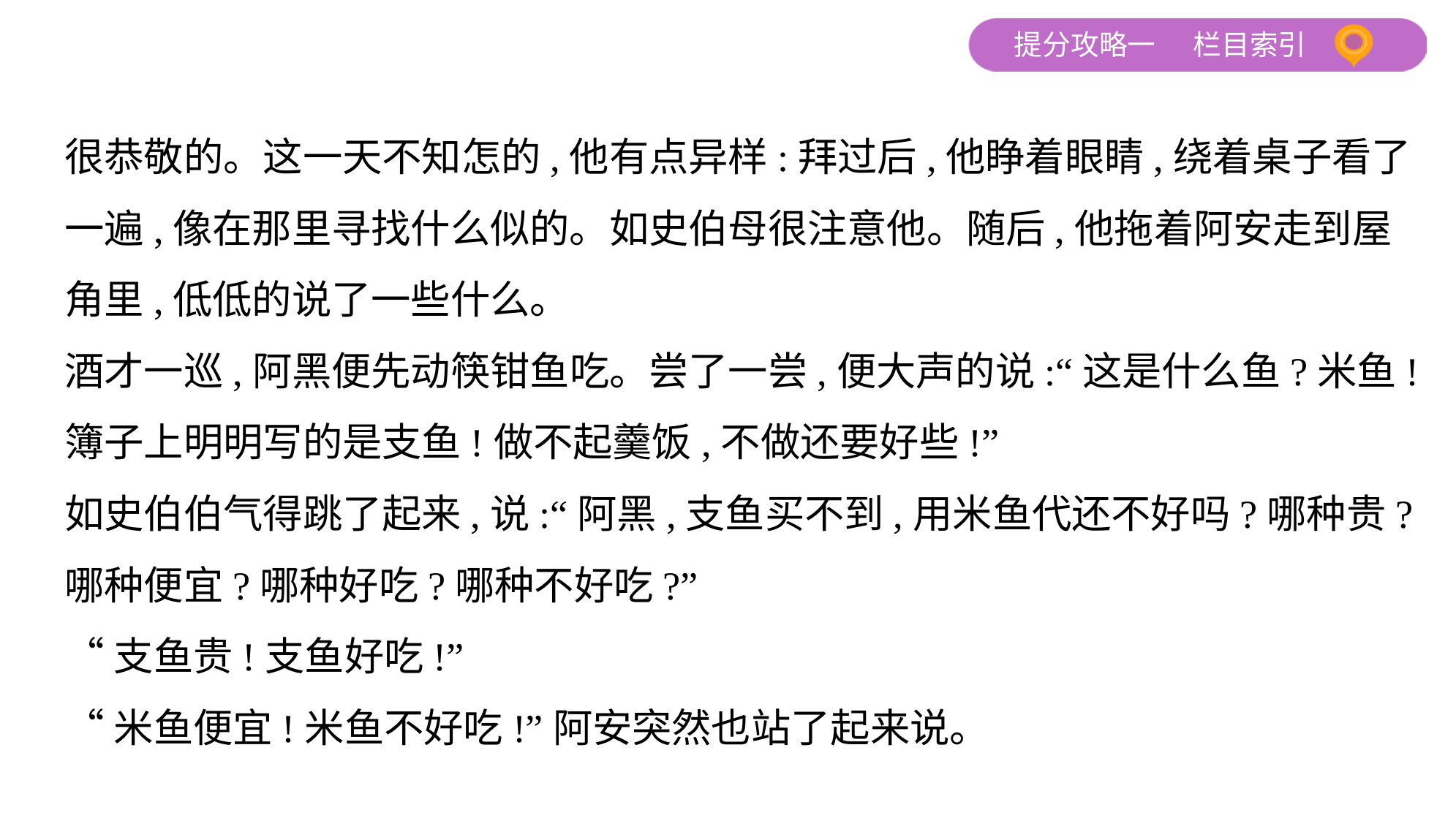

很恭敬的。这一天不知怎的,他有点异样:拜过后,他睁着眼睛,绕着桌子看了
一遍,像在那里寻找什么似的。如史伯母很注意他。随后,他拖着阿安走到屋
角里,低低的说了一些什么。
酒才一巡,阿黑便先动筷钳鱼吃。尝了一尝,便大声的说:“这是什么鱼?米鱼!
簿子上明明写的是支鱼!做不起羹饭,不做还要好些!”
如史伯伯气得跳了起来,说:“阿黑,支鱼买不到,用米鱼代还不好吗?哪种贵?
哪种便宜?哪种好吃?哪种不好吃?”
“支鱼贵!支鱼好吃!”
“米鱼便宜!米鱼不好吃!”阿安突然也站了起来说。